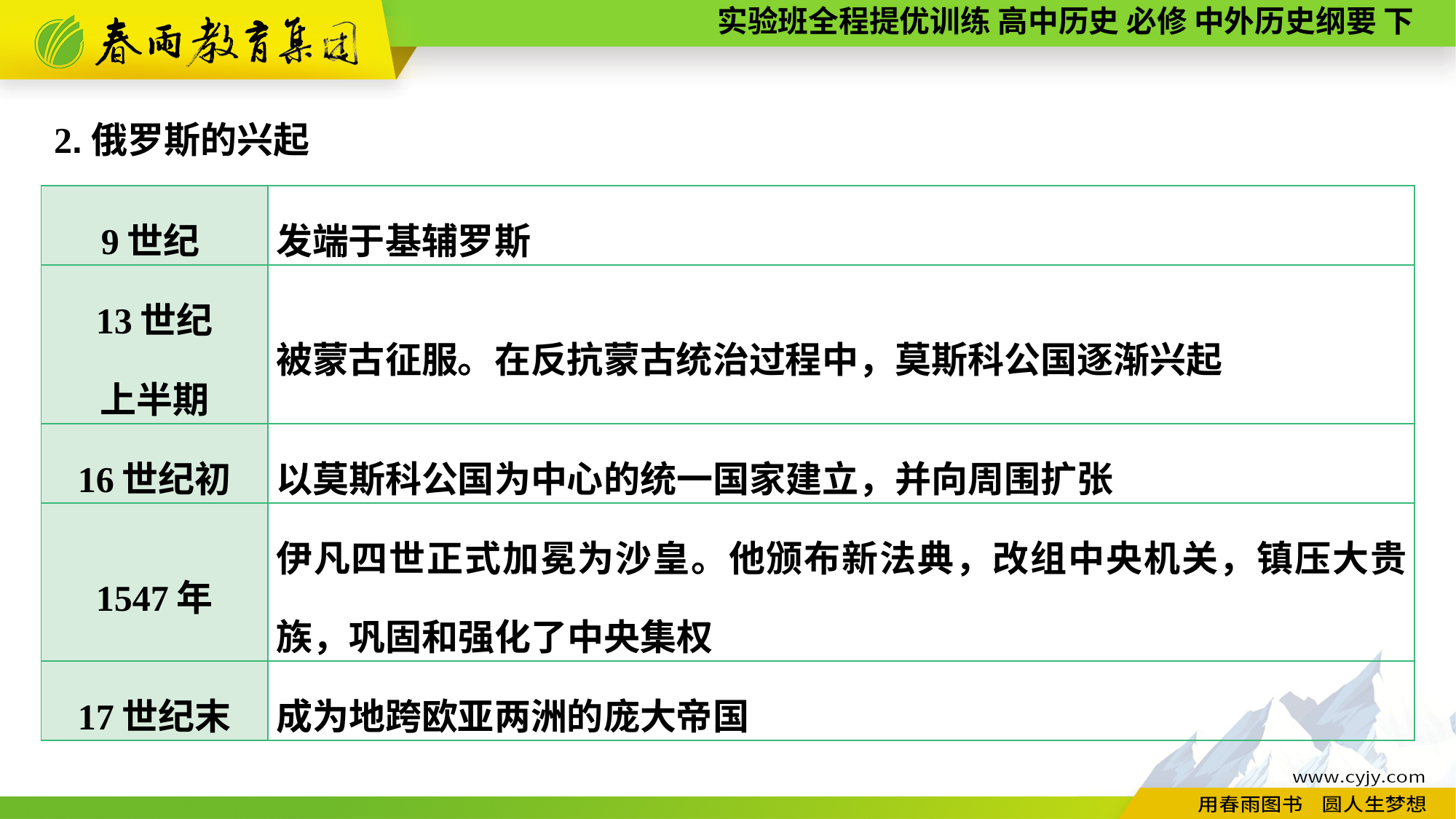

2.俄罗斯的兴起
| 9世纪 | 发端于基辅罗斯 |
| --- | --- |
| 13世纪 上半期 | 被蒙古征服。在反抗蒙古统治过程中，莫斯科公国逐渐兴起 |
| 16世纪初 | 以莫斯科公国为中心的统一国家建立，并向周围扩张 |
| 1547年 | 伊凡四世正式加冕为沙皇。他颁布新法典，改组中央机关，镇压大贵族，巩固和强化了中央集权 |
| 17世纪末 | 成为地跨欧亚两洲的庞大帝国 |